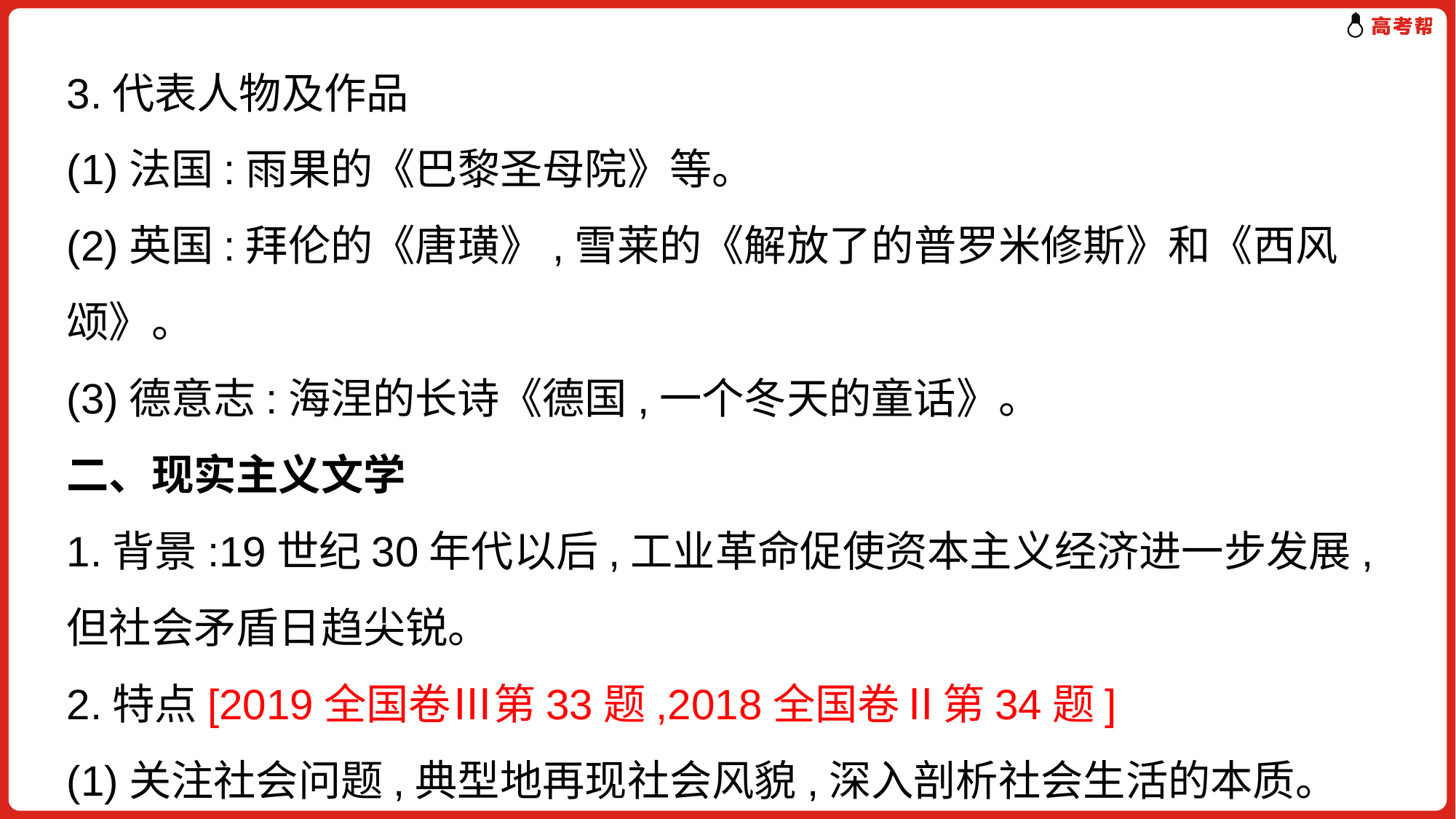

3.代表人物及作品
(1)法国:雨果的《巴黎圣母院》等。
(2)英国:拜伦的《唐璜》,雪莱的《解放了的普罗米修斯》和《西风颂》。
(3)德意志:海涅的长诗《德国,一个冬天的童话》。
二、现实主义文学
1.背景:19世纪30年代以后,工业革命促使资本主义经济进一步发展,但社会矛盾日趋尖锐。
2.特点[2019全国卷Ⅲ第33题,2018全国卷Ⅱ第34题]
(1)关注社会问题,典型地再现社会风貌,深入剖析社会生活的本质。
(2)揭露和批判社会的罪恶。